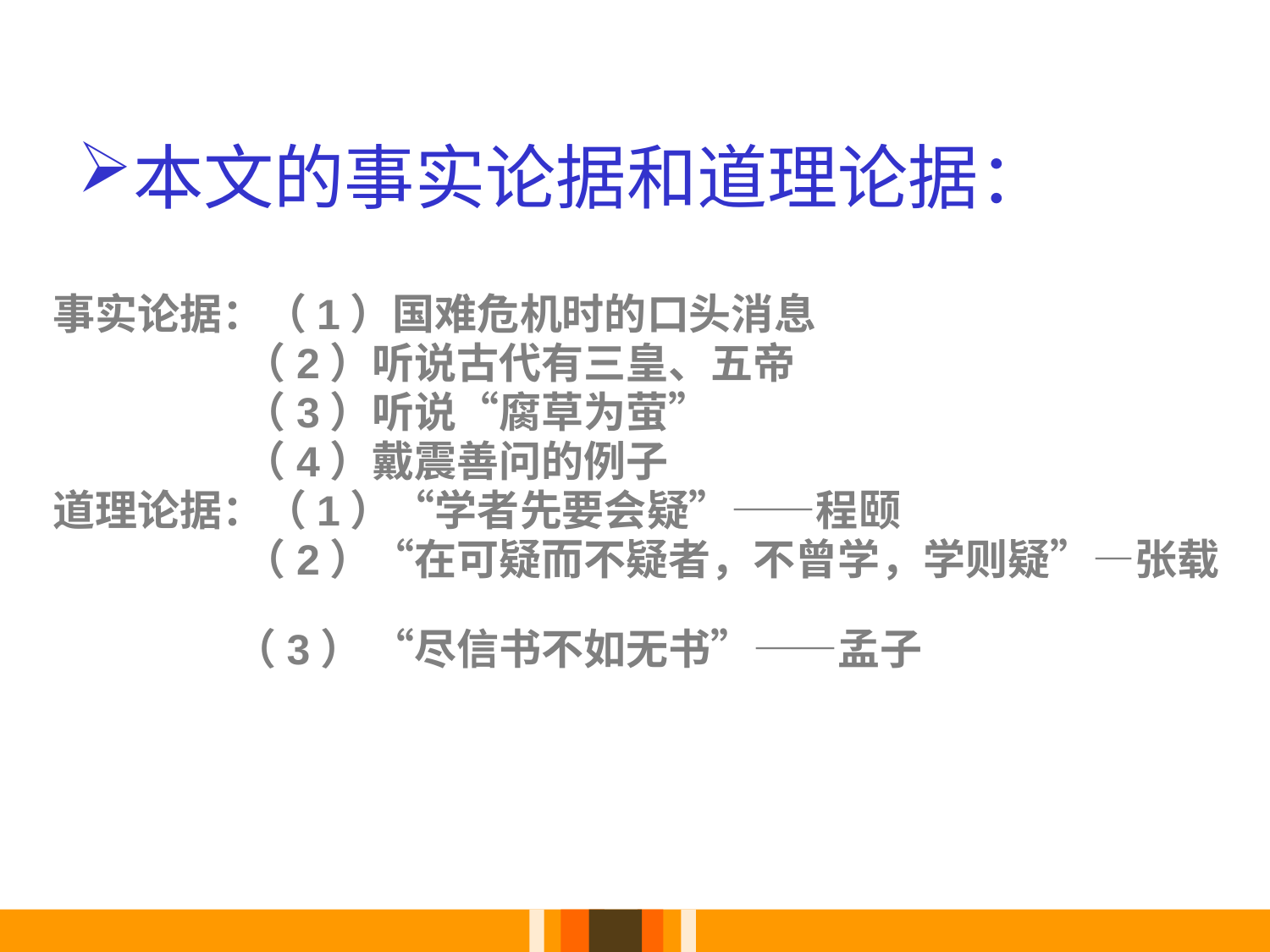

# 本文的事实论据和道理论据：
事实论据：（1）国难危机时的口头消息
                   （2）听说古代有三皇、五帝
                   （3）听说“腐草为萤”
                   （4）戴震善问的例子
道理论据：（1）“学者先要会疑”——程颐
                   （2）“在可疑而不疑者，不曾学，学则疑”—张载
                                                                                                                                             （3） “尽信书不如无书”——孟子